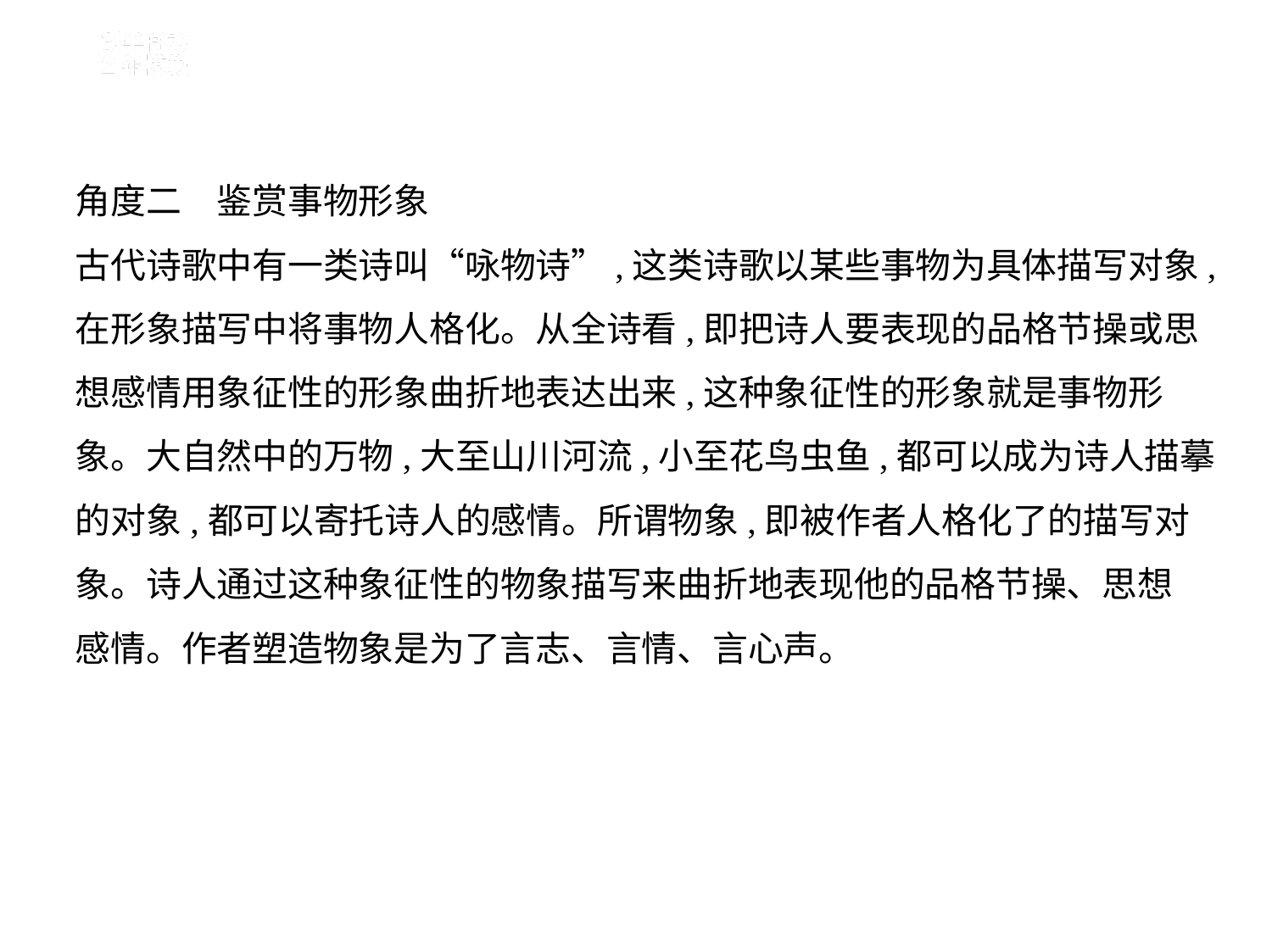

角度二　鉴赏事物形象
古代诗歌中有一类诗叫“咏物诗”,这类诗歌以某些事物为具体描写对象,
在形象描写中将事物人格化。从全诗看,即把诗人要表现的品格节操或思
想感情用象征性的形象曲折地表达出来,这种象征性的形象就是事物形
象。大自然中的万物,大至山川河流,小至花鸟虫鱼,都可以成为诗人描摹
的对象,都可以寄托诗人的感情。所谓物象,即被作者人格化了的描写对
象。诗人通过这种象征性的物象描写来曲折地表现他的品格节操、思想
感情。作者塑造物象是为了言志、言情、言心声。